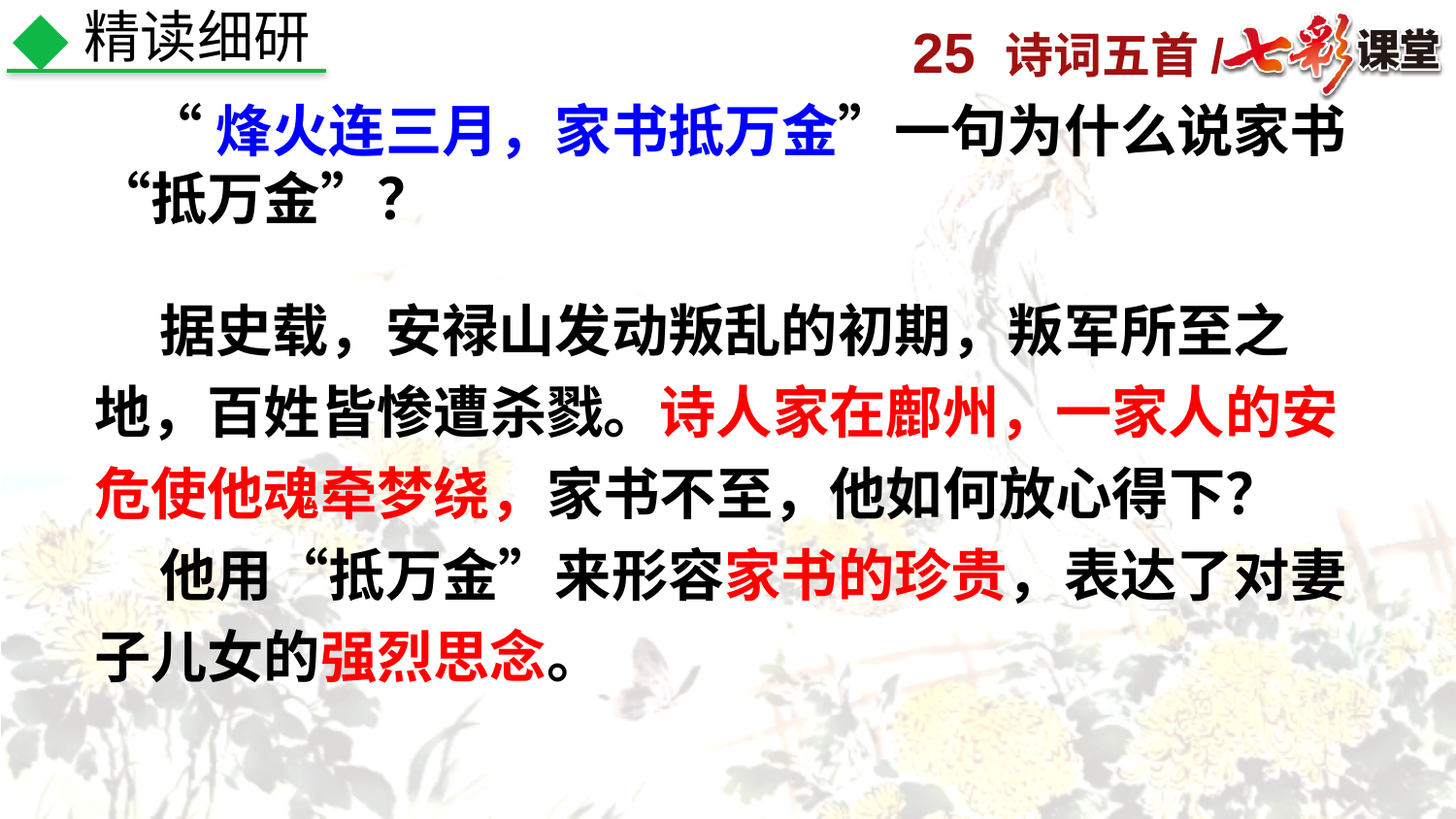

精读细研

    “烽火连三月，家书抵万金”一句为什么说家书“抵万金”？
    据史载，安禄山发动叛乱的初期，叛军所至之地，百姓皆惨遭杀戮。诗人家在鄜州，一家人的安危使他魂牵梦绕，家书不至，他如何放心得下？
    他用“抵万金”来形容家书的珍贵，表达了对妻子儿女的强烈思念。